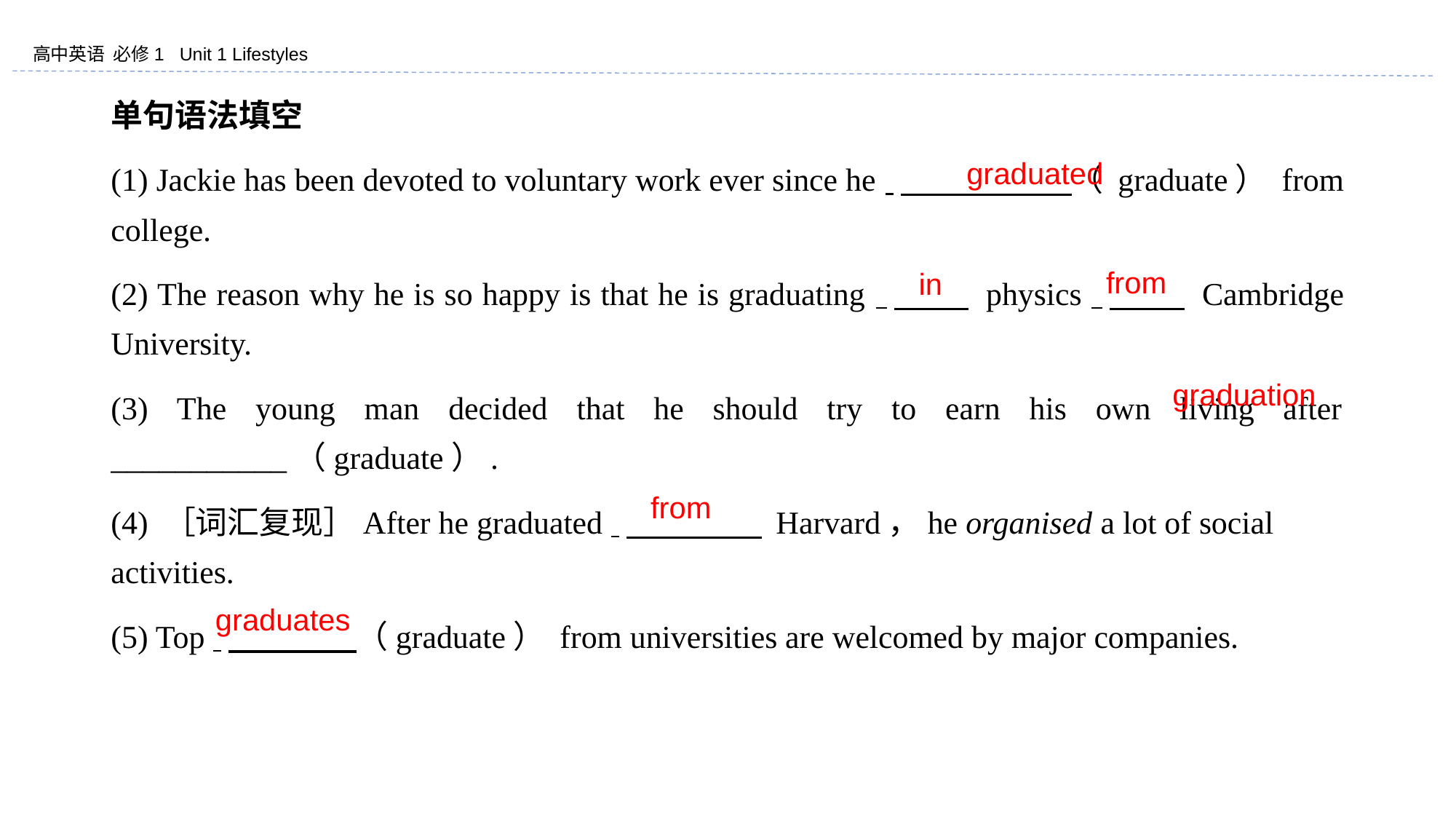

单句语法填空
(1) Jackie has been devoted to voluntary work ever since he  　　　　      （ graduate） from college.
(2) The reason why he is so happy is that he is graduating  　　  physics  　      Cambridge University.
(3) The young man decided that he should try to earn his own living after ___________（graduate）.
(4) ［词汇复现］After he graduated  　　　　  Harvard，he organised a lot of social activities.
(5) Top  　　　　（graduate） from universities are welcomed by major companies.

graduated
from
in
graduation
from
graduates